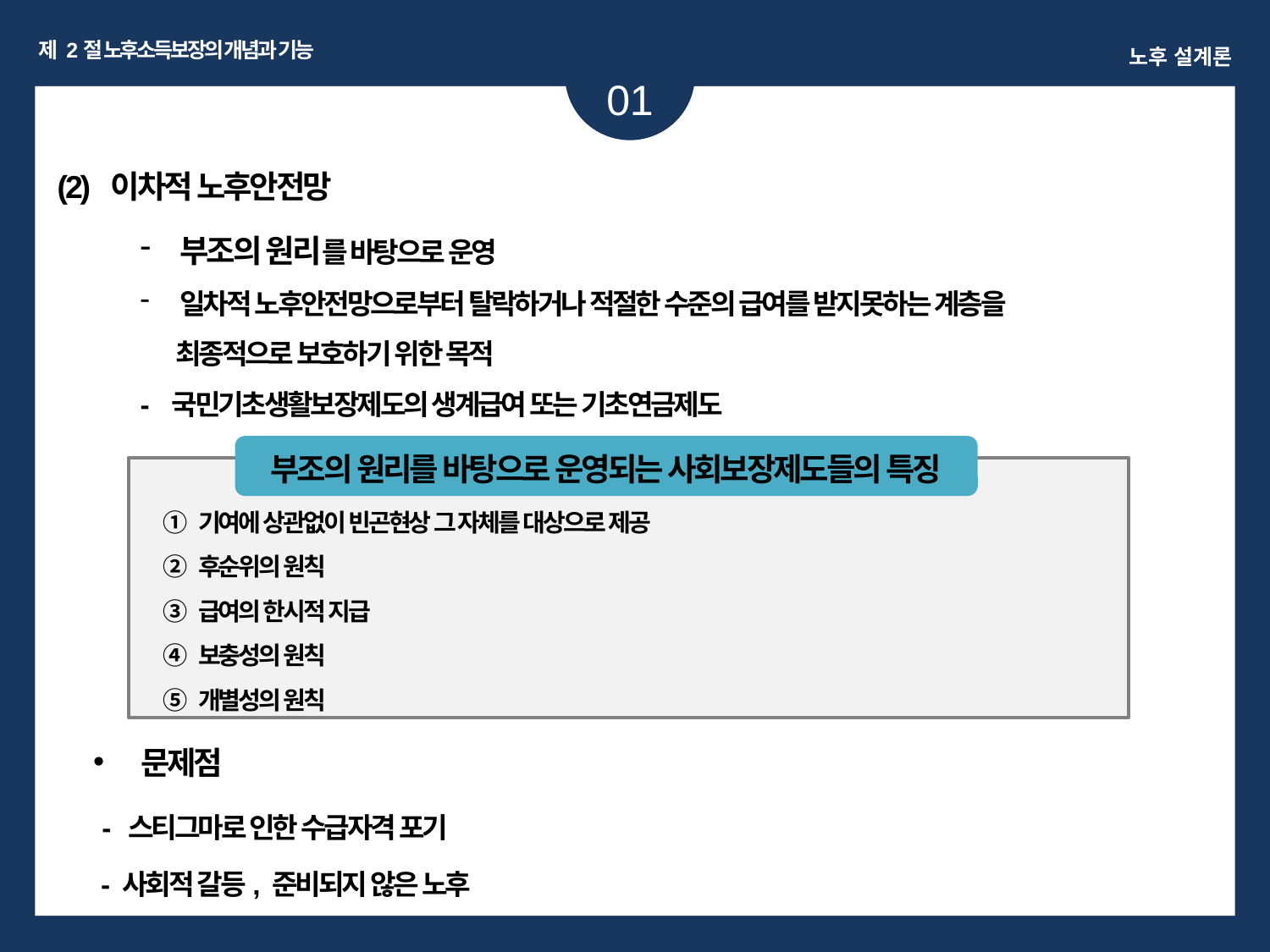

제 2절 노후소득보장의 개념과 기능
노후 설계론
01

(2)  이차적 노후안전망
부조의 원리를 바탕으로 운영
일차적 노후안전망으로부터 탈락하거나 적절한 수준의 급여를 받지못하는 계층을
     최종적으로 보호하기 위한 목적
-   국민기초생활보장제도의 생계급여 또는 기초연금제도

부조의 원리를 바탕으로 운영되는 사회보장제도들의 특징

① 기여에 상관없이 빈곤현상 그 자체를 대상으로 제공
② 후순위의 원칙
③ 급여의 한시적 지급
④ 보충성의 원칙
⑤ 개별성의 원칙

문제점
 -  스티그마로 인한 수급자격 포기
 - 사회적 갈등, 준비되지 않은 노후